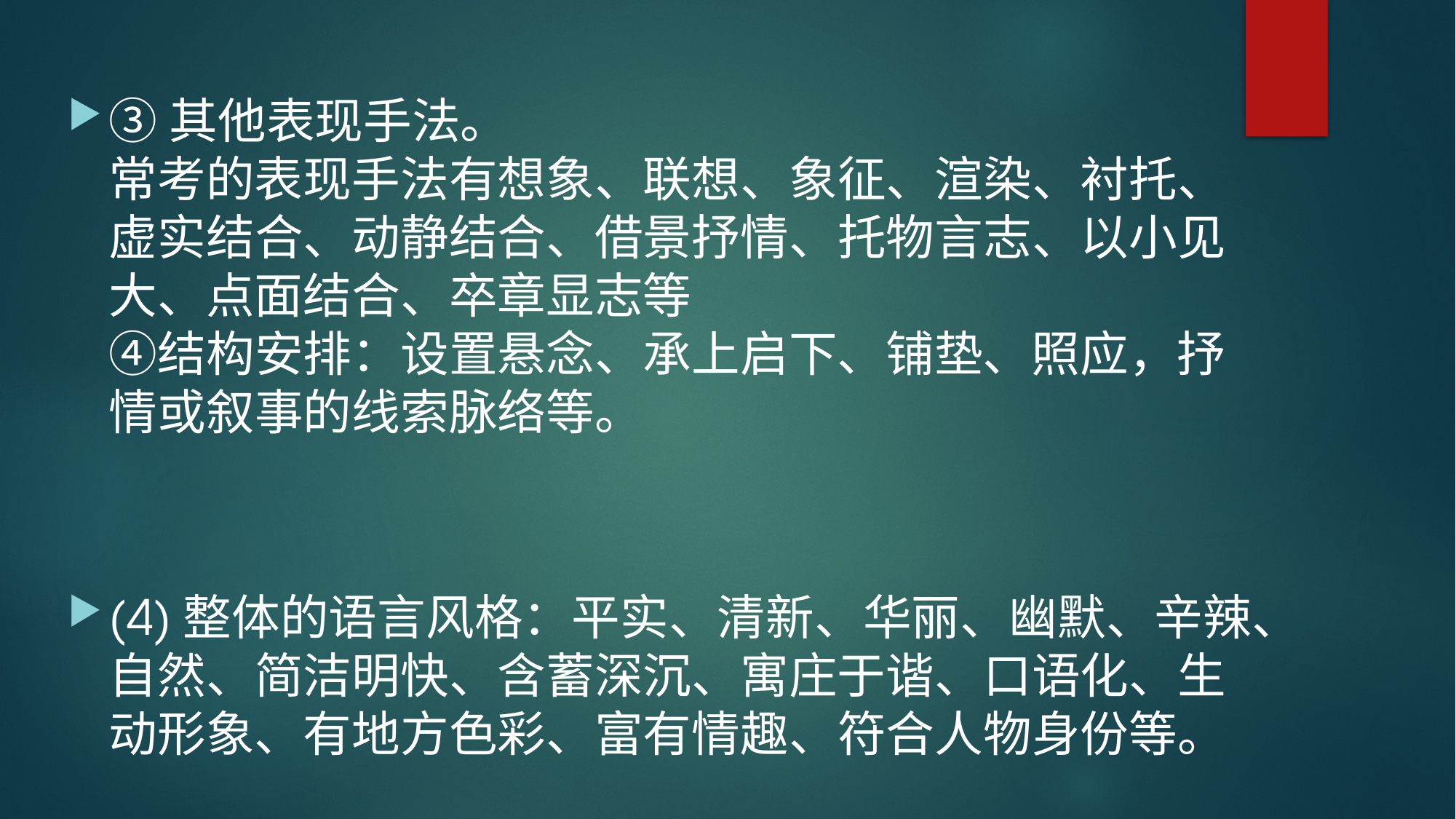

③其他表现手法。
常考的表现手法有想象、联想、象征、渲染、衬托、虚实结合、动静结合、借景抒情、托物言志、以小见大、点面结合、卒章显志等
④结构安排：设置悬念、承上启下、铺垫、照应，抒情或叙事的线索脉络等。

(4)整体的语言风格：平实、清新、华丽、幽默、辛辣、自然、简洁明快、含蓄深沉、寓庄于谐、口语化、生动形象、有地方色彩、富有情趣、符合人物身份等。